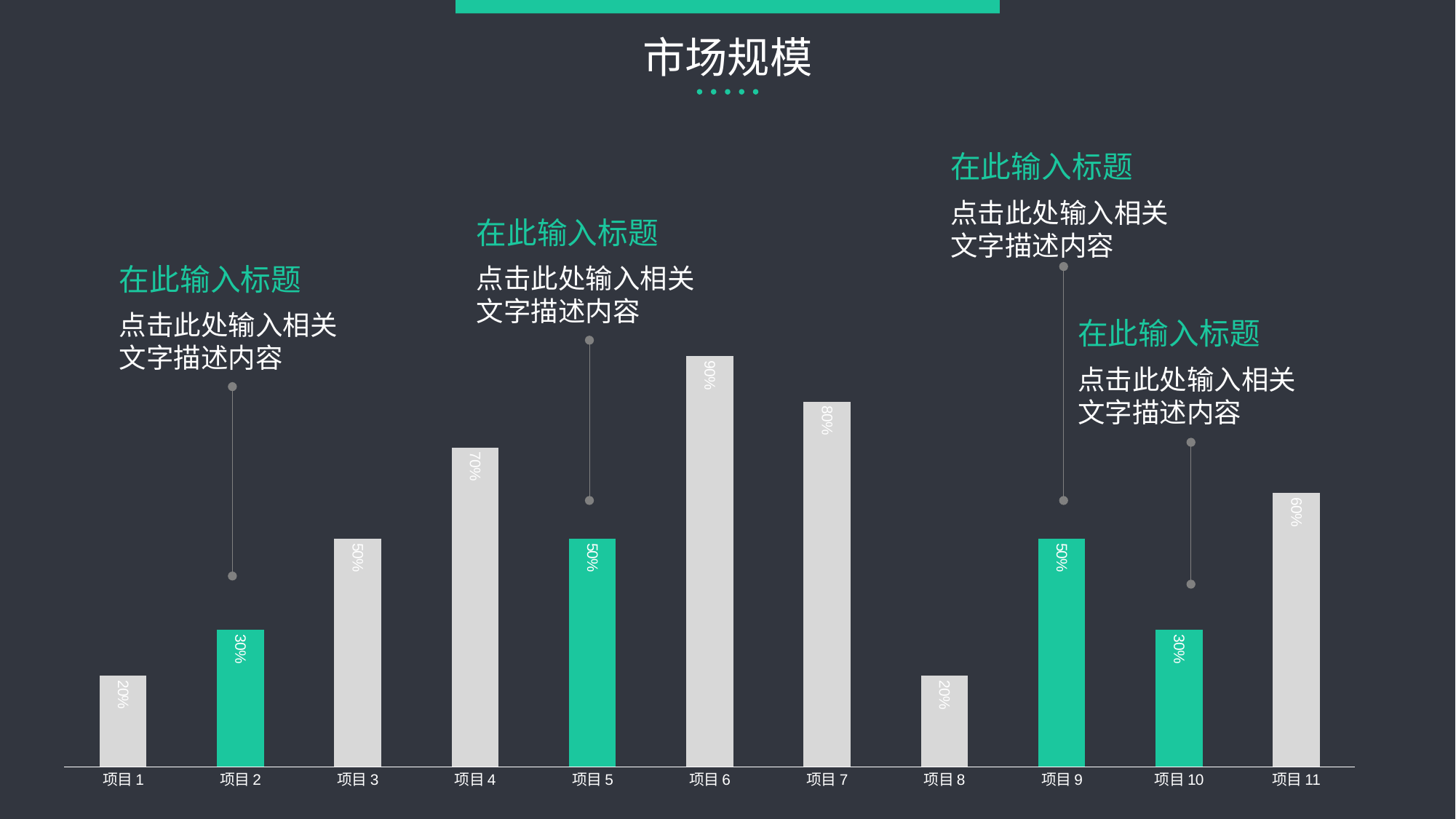

# 市场规模
在此输入标题
点击此处输入相关文字描述内容
在此输入标题
在此输入标题
点击此处输入相关文字描述内容

### Chart

| Category | 系列 1 |
|---|---|
| 项目1 | 0.2 |
| 项目2 | 0.3 |
| 项目3 | 0.5 |
| 项目4 | 0.7 |
| 项目5 | 0.5 |
| 项目6 | 0.9 |
| 项目7 | 0.8 |
| 项目8 | 0.2 |
| 项目9 | 0.5 |
| 项目10 | 0.3 |
| 项目11 | 0.6 |
点击此处输入相关文字描述内容
在此输入标题
点击此处输入相关文字描述内容